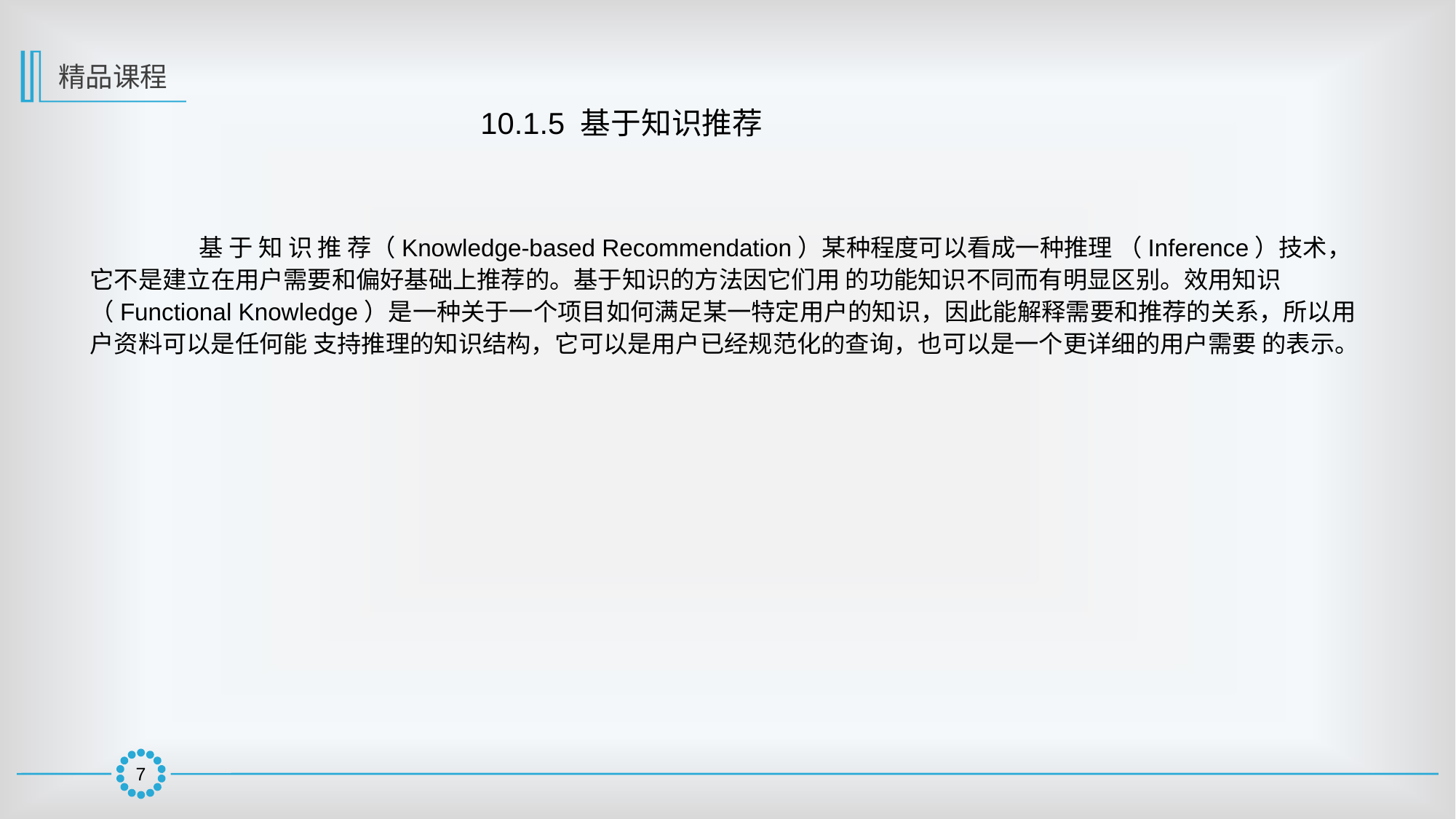

精品课程
10.1.5 基于知识推荐
	基 于 知 识 推 荐（Knowledge-based Recommendation）某种程度可以看成一种推理 （Inference）技术，它不是建立在用户需要和偏好基础上推荐的。基于知识的方法因它们用 的功能知识不同而有明显区别。效用知识（Functional Knowledge）是一种关于一个项目如何满足某一特定用户的知识，因此能解释需要和推荐的关系，所以用户资料可以是任何能 支持推理的知识结构，它可以是用户已经规范化的查询，也可以是一个更详细的用户需要 的表示。

7